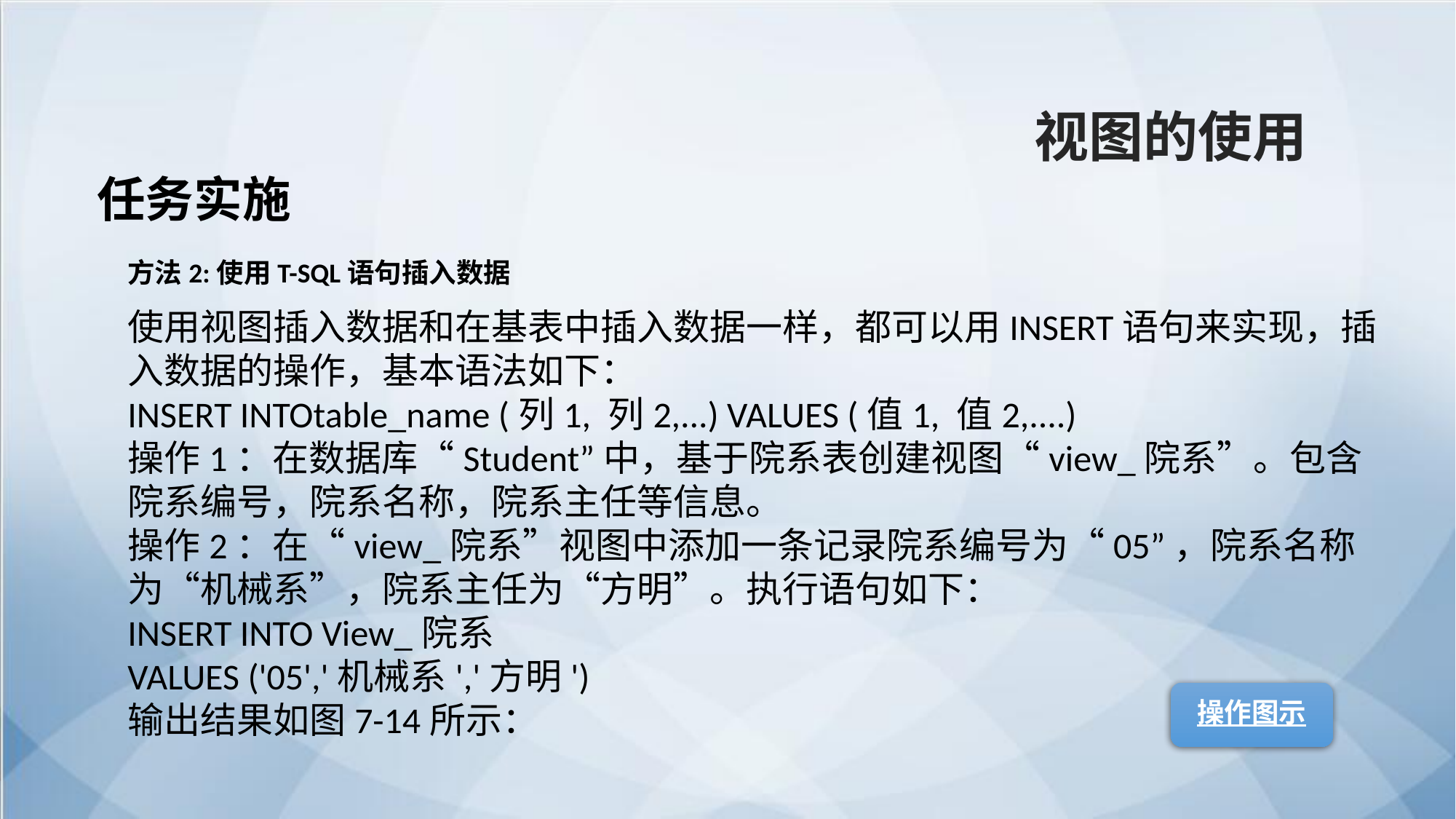

视图的使用
任务实施
方法2:使用T-SQL语句插入数据
使用视图插入数据和在基表中插入数据一样，都可以用INSERT语句来实现，插入数据的操作，基本语法如下：
INSERT INTOtable_name (列1, 列2,...) VALUES (值1, 值2,....)
操作1：在数据库“Student”中，基于院系表创建视图“view_院系”。包含院系编号，院系名称，院系主任等信息。
操作2：在“view_院系”视图中添加一条记录院系编号为“05”，院系名称为“机械系”，院系主任为“方明”。执行语句如下：
INSERT INTO View_院系
VALUES ('05','机械系','方明')
输出结果如图7-14所示：
操作图示